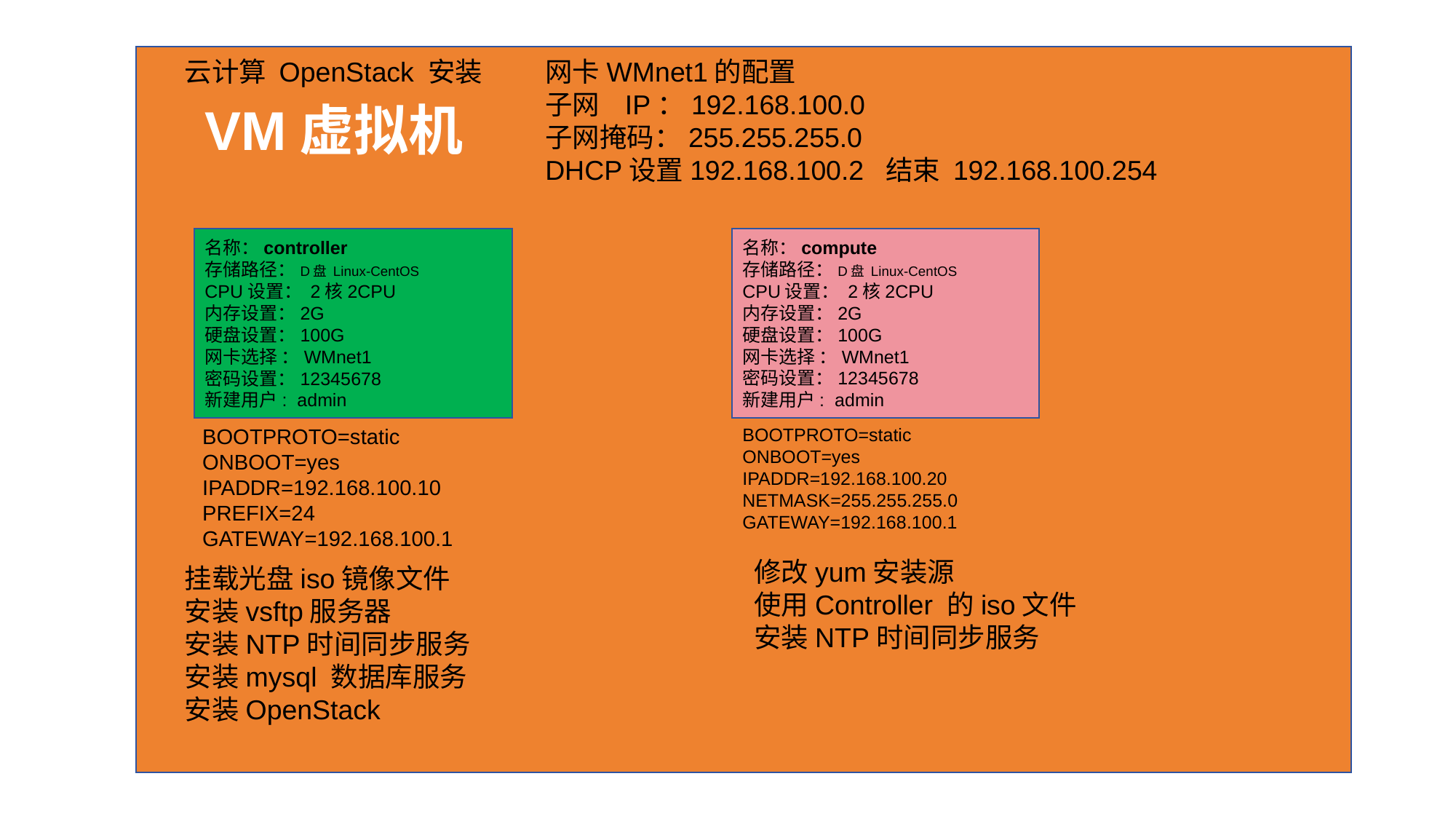

云计算 OpenStack 安装
网卡WMnet1的配置
子网   IP：192.168.100.0
子网掩码：255.255.255.0
DHCP设置192.168.100.2  结束 192.168.100.254
VM虚拟机
名称：controller
存储路径：D盘 Linux-CentOS
CPU设置： 2核2CPU
内存设置：2G
硬盘设置：100G
网卡选择 ：WMnet1
密码设置：12345678
新建用户:  admin
名称：compute
存储路径：D盘 Linux-CentOS
CPU设置： 2核2CPU
内存设置：2G
硬盘设置：100G
网卡选择 ：WMnet1
密码设置：12345678
新建用户:  admin
BOOTPROTO=static
ONBOOT=yes
IPADDR=192.168.100.20
NETMASK=255.255.255.0
GATEWAY=192.168.100.1
BOOTPROTO=static
ONBOOT=yes
IPADDR=192.168.100.10
PREFIX=24
GATEWAY=192.168.100.1
修改yum安装源
使用Controller 的iso文件
安装NTP时间同步服务

挂载光盘iso镜像文件
安装vsftp服务器
安装NTP时间同步服务
安装mysql 数据库服务
安装OpenStack